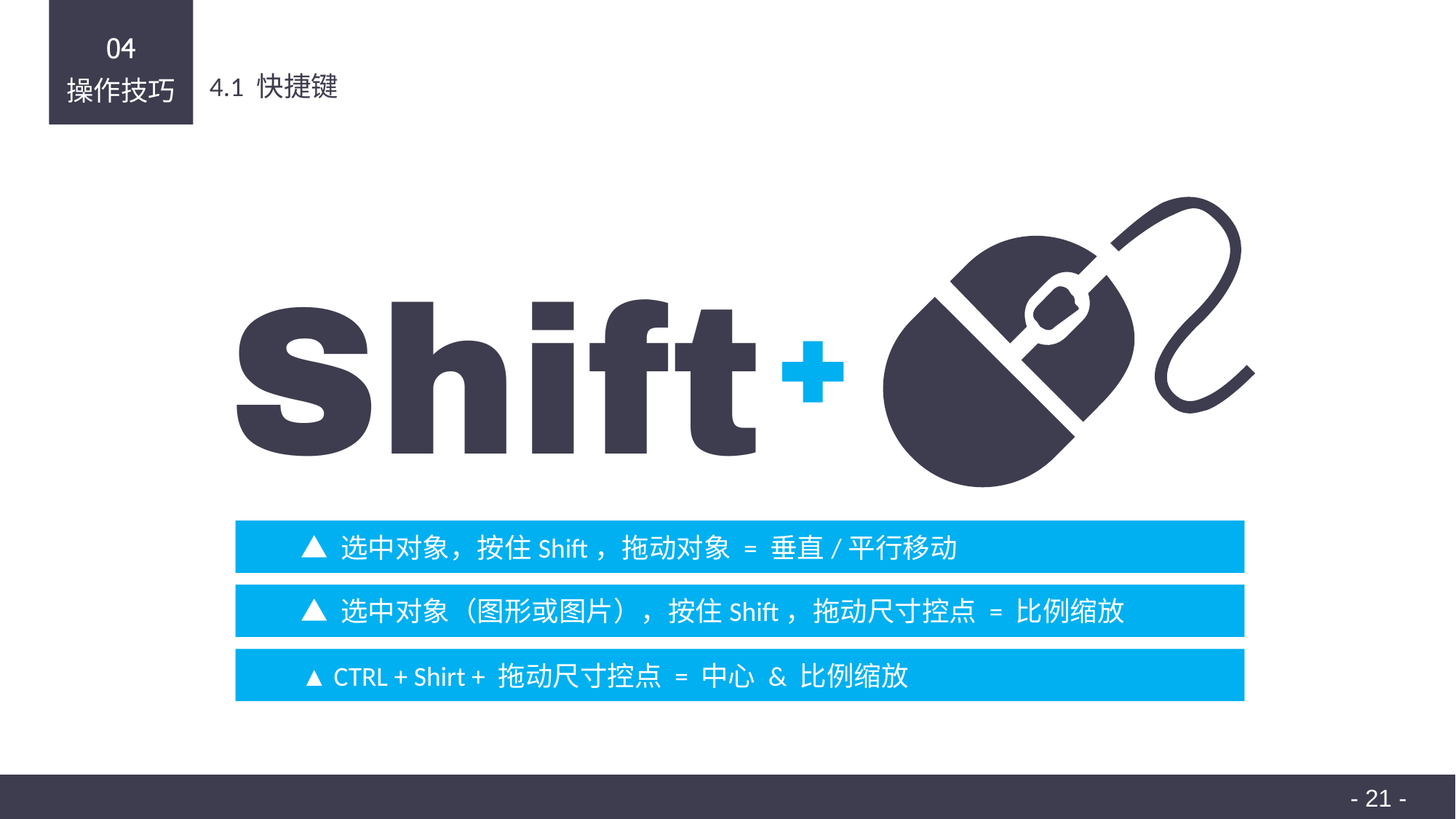

4.1 快捷键

Shift

▲ 选中对象，按住Shift，拖动对象 = 垂直/平行移动
▲ 选中对象（图形或图片），按住Shift，拖动尺寸控点 = 比例缩放
▲ CTRL + Shirt + 拖动尺寸控点 = 中心 & 比例缩放